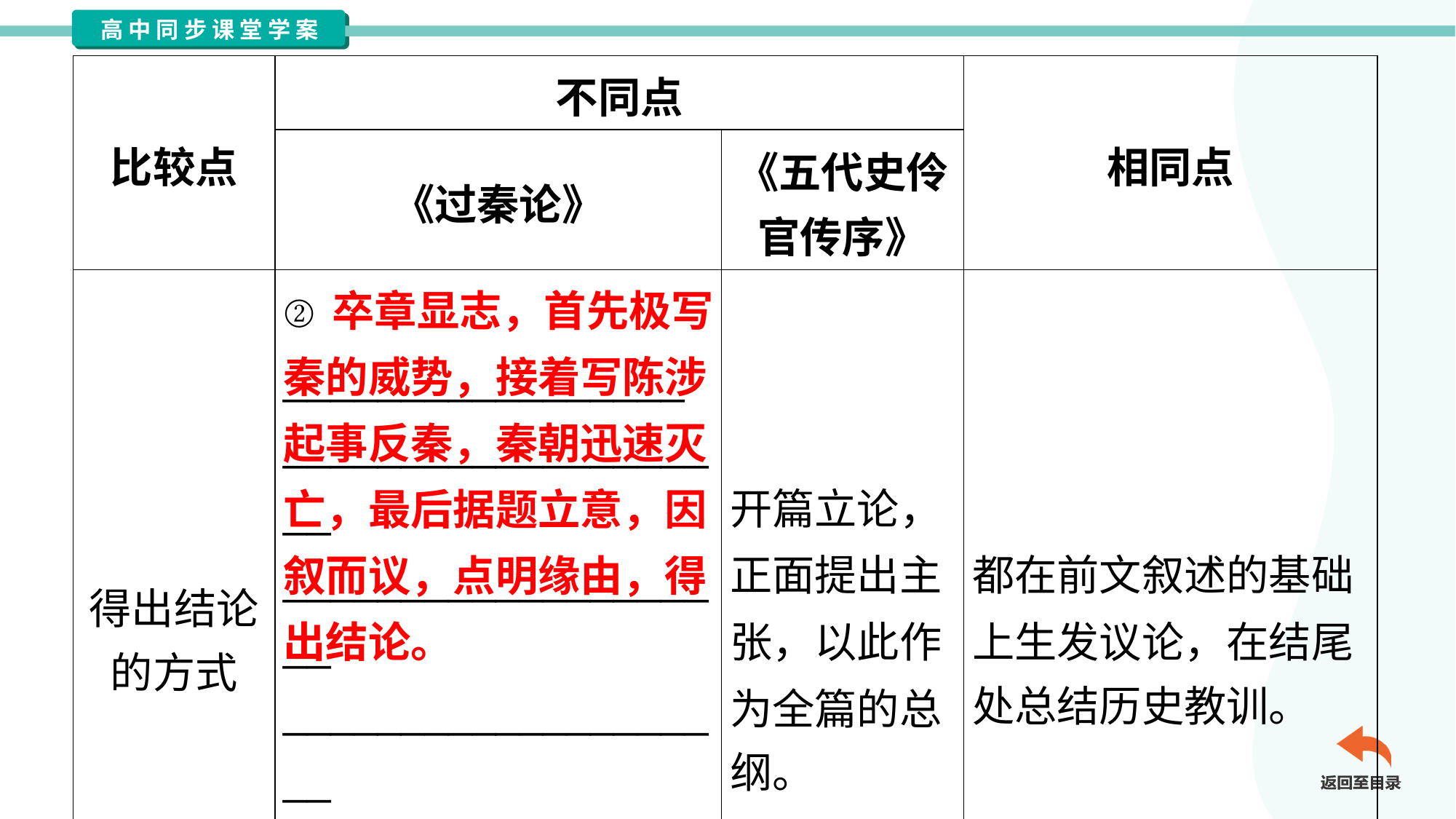

| 比较点 | 不同点 |  | 相同点 |
| --- | --- | --- | --- |
|  | 《过秦论》 | 《五代史伶 官传序》 |  |
| 得出结论 的方式 | ② \_\_\_\_\_\_\_\_\_\_\_\_\_\_\_\_\_ \_\_\_\_\_\_\_\_\_\_\_\_\_\_\_\_\_\_\_\_ \_\_\_\_\_\_\_\_\_\_\_\_\_\_\_\_\_\_\_\_ \_\_\_\_\_\_\_\_\_\_\_\_\_\_\_\_\_\_\_\_ \_\_\_\_\_\_\_\_\_\_\_\_\_\_\_\_\_\_\_\_ \_\_\_\_\_\_\_\_\_\_\_\_ | 开篇立论， 正面提出主 张，以此作 为全篇的总 纲。 | 都在前文叙述的基础 上生发议论，在结尾 处总结历史教训。 |
    卒章显志，首先极写秦的威势，接着写陈涉起事反秦，秦朝迅速灭亡，最后据题立意，因叙而议，点明缘由，得出结论。